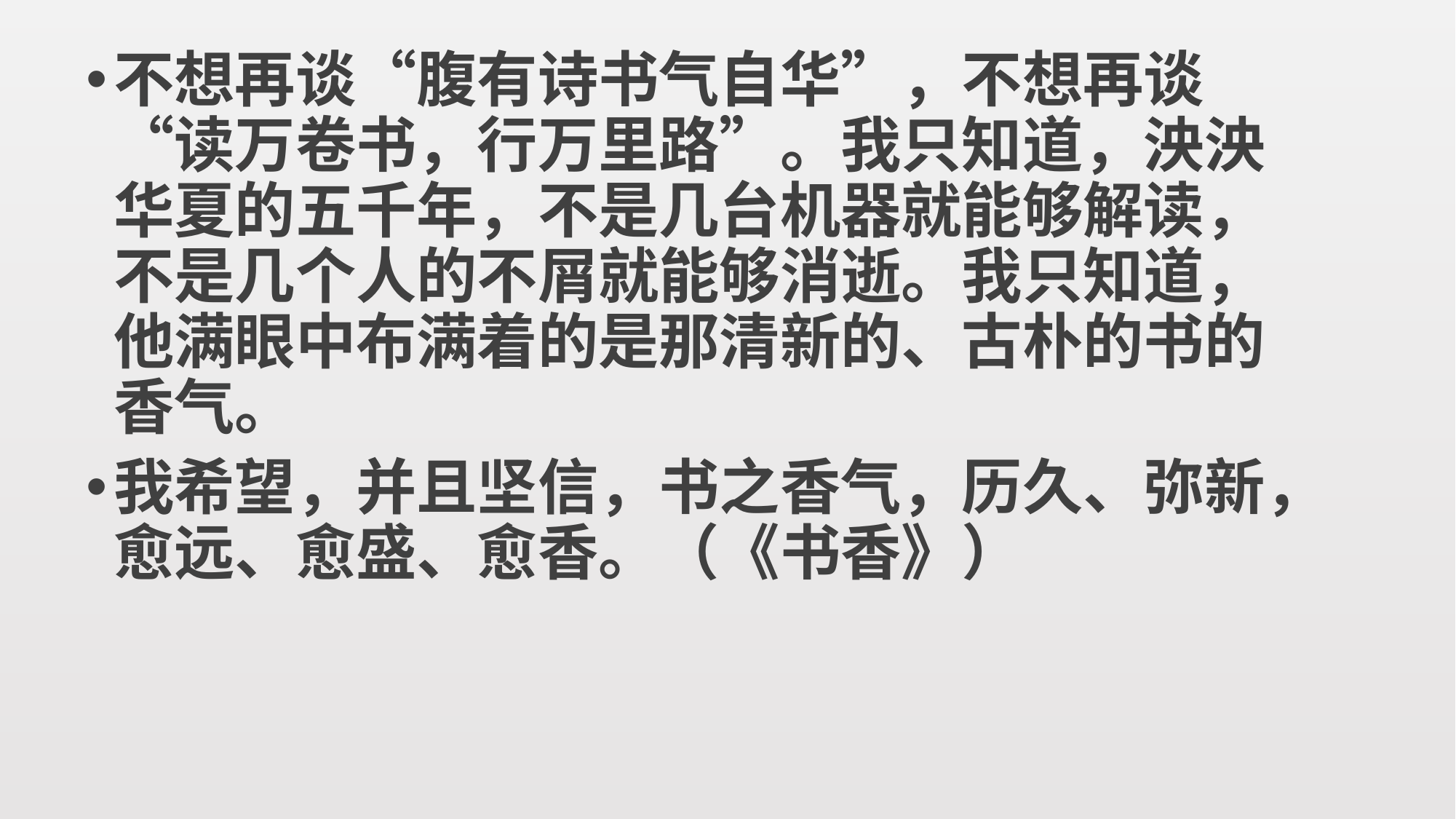

不想再谈“腹有诗书气自华”，不想再谈“读万卷书，行万里路”。我只知道，泱泱华夏的五千年，不是几台机器就能够解读，不是几个人的不屑就能够消逝。我只知道，他满眼中布满着的是那清新的、古朴的书的香气。
我希望，并且坚信，书之香气，历久、弥新，愈远、愈盛、愈香。（《书香》）